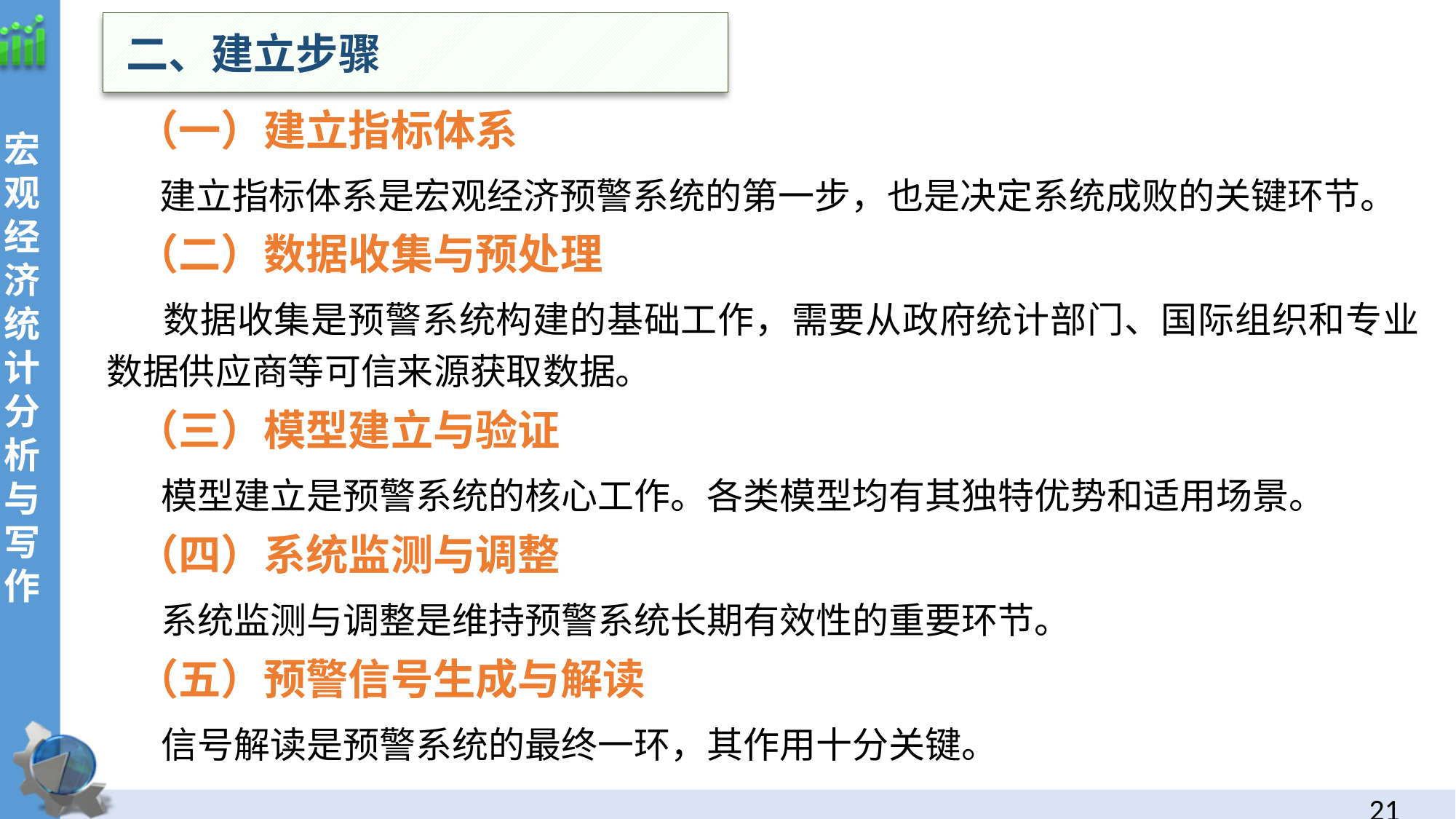

二、建立步骤

（一）建立指标体系
 建立指标体系是宏观经济预警系统的第一步，也是决定系统成败的关键环节。
（二）数据收集与预处理
  数据收集是预警系统构建的基础工作，需要从政府统计部门、国际组织和专业数据供应商等可信来源获取数据。
（三）模型建立与验证
  模型建立是预警系统的核心工作。各类模型均有其独特优势和适用场景。
（四）系统监测与调整
  系统监测与调整是维持预警系统长期有效性的重要环节。
（五）预警信号生成与解读
  信号解读是预警系统的最终一环，其作用十分关键。
21